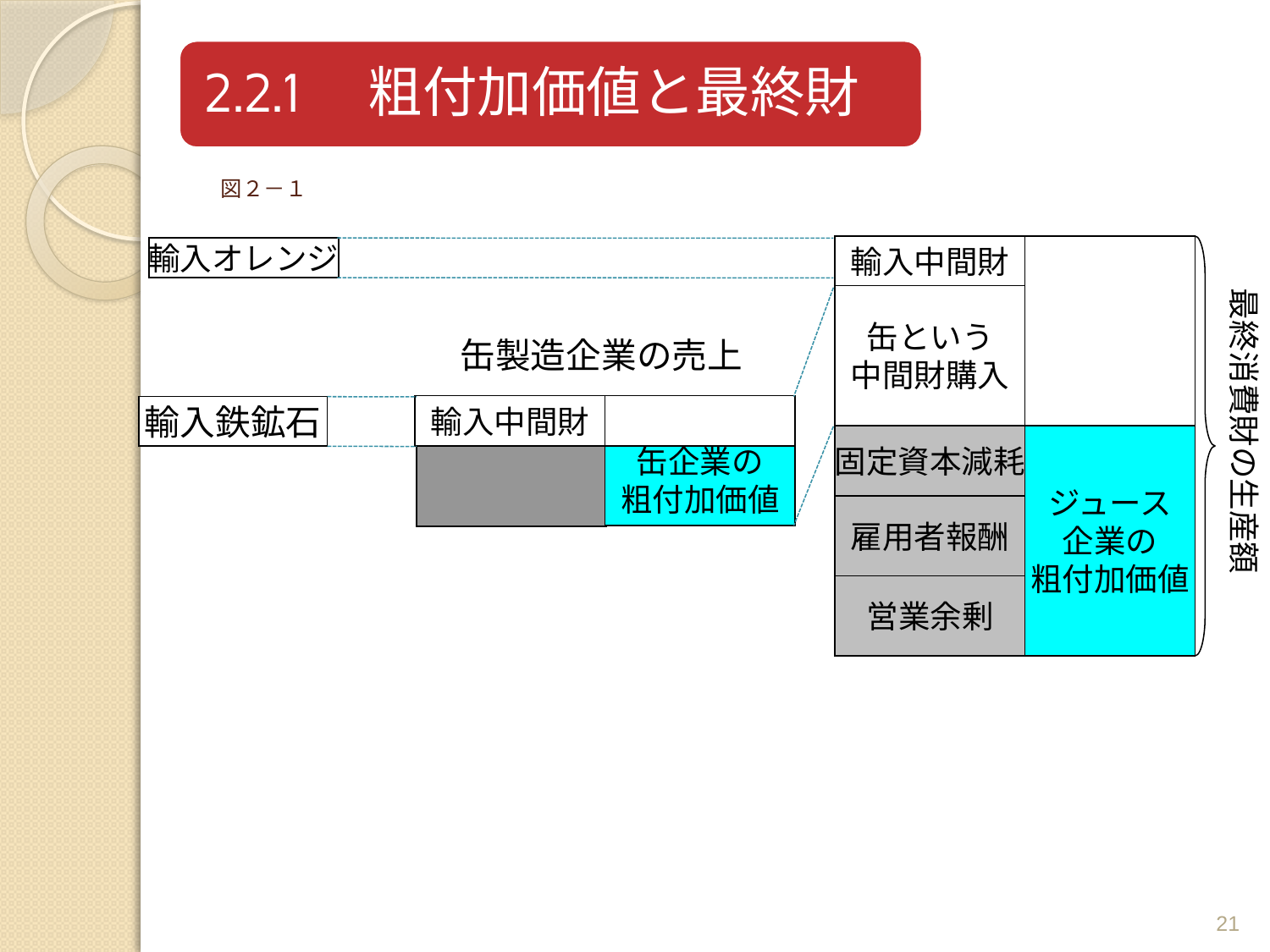

2.2.1　粗付加価値と最終財

# 図２－１

輸入中間財

輸入オレンジ
最終消費財の生産額
缶という
中間財購入
缶製造企業の売上
輸入中間財

缶企業の
粗付加価値

輸入鉄鉱石
固定資本減耗
ジュース
企業の
粗付加価値

雇用者報酬
営業余剰
21